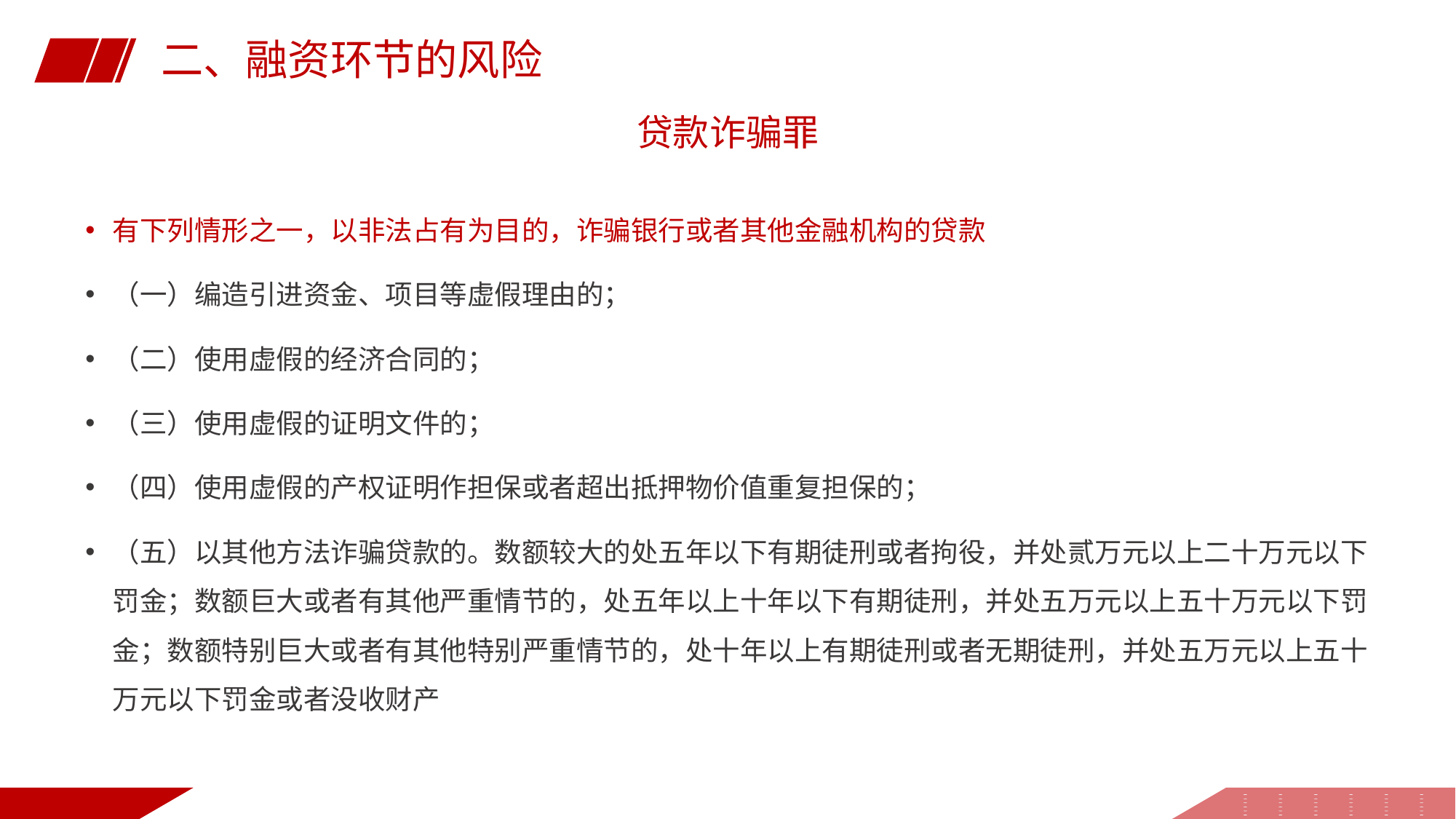

二、融资环节的风险
贷款诈骗罪
有下列情形之一，以非法占有为目的，诈骗银行或者其他金融机构的贷款
（一）编造引进资金、项目等虚假理由的；
（二）使用虚假的经济合同的；
（三）使用虚假的证明文件的；
（四）使用虚假的产权证明作担保或者超出抵押物价值重复担保的；
（五）以其他方法诈骗贷款的。数额较大的处五年以下有期徒刑或者拘役，并处贰万元以上二十万元以下 罚金；数额巨大或者有其他严重情节的，处五年以上十年以下有期徒刑，并处五万元以上五十万元以下罚金；数额特别巨大或者有其他特别严重情节的，处十年以上有期徒刑或者无期徒刑，并处五万元以上五十万元以下罚金或者没收财产